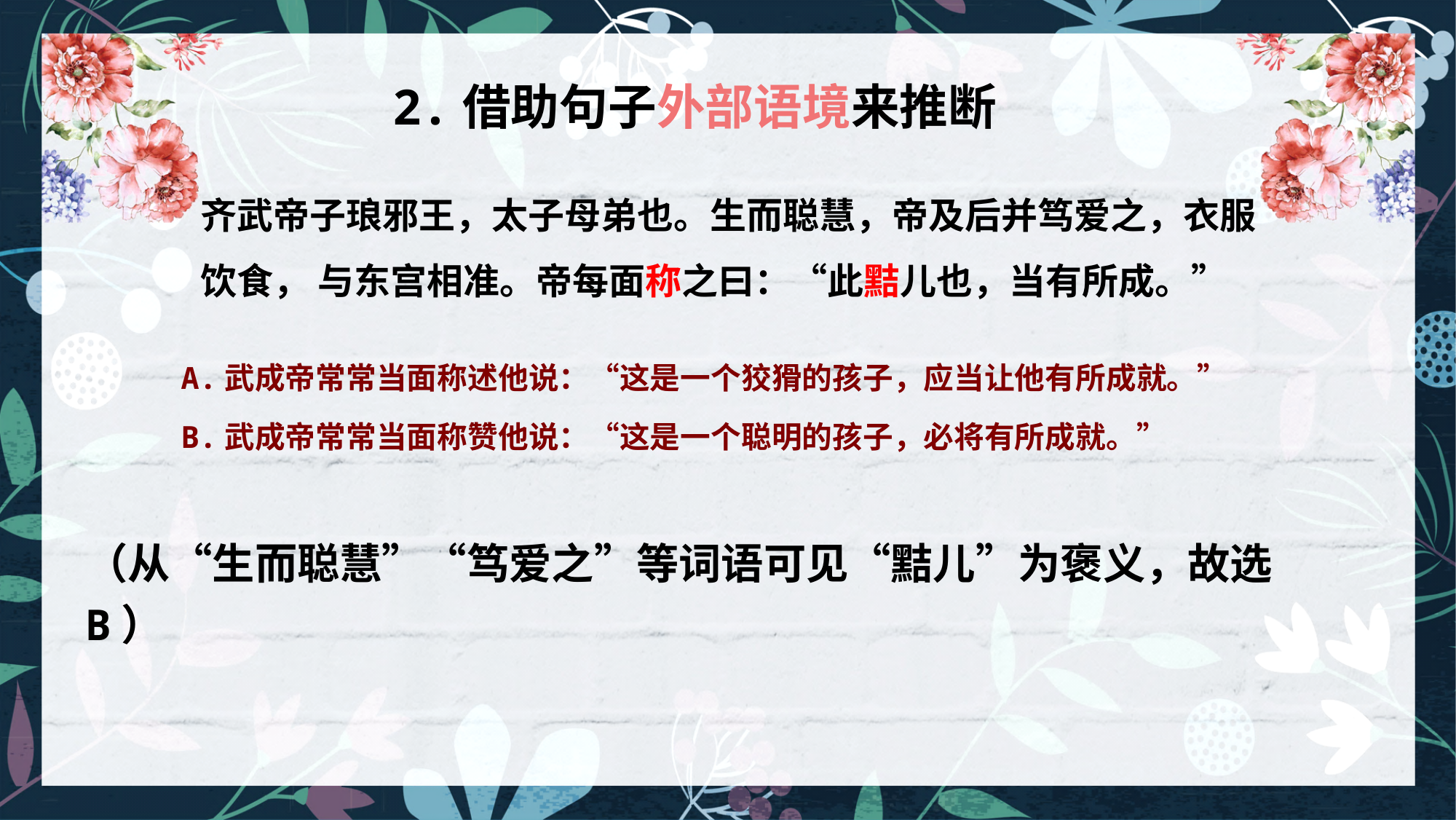

2.借助句子外部语境来推断
齐武帝子琅邪王，太子母弟也。生而聪慧，帝及后并笃爱之，衣服饮食， 与东宫相准。帝每面称之曰：“此黠儿也，当有所成。”
A.武成帝常常当面称述他说：“这是一个狡猾的孩子，应当让他有所成就。”
B.武成帝常常当面称赞他说：“这是一个聪明的孩子，必将有所成就。”
（从“生而聪慧”“笃爱之”等词语可见“黠儿”为褒义，故选B）